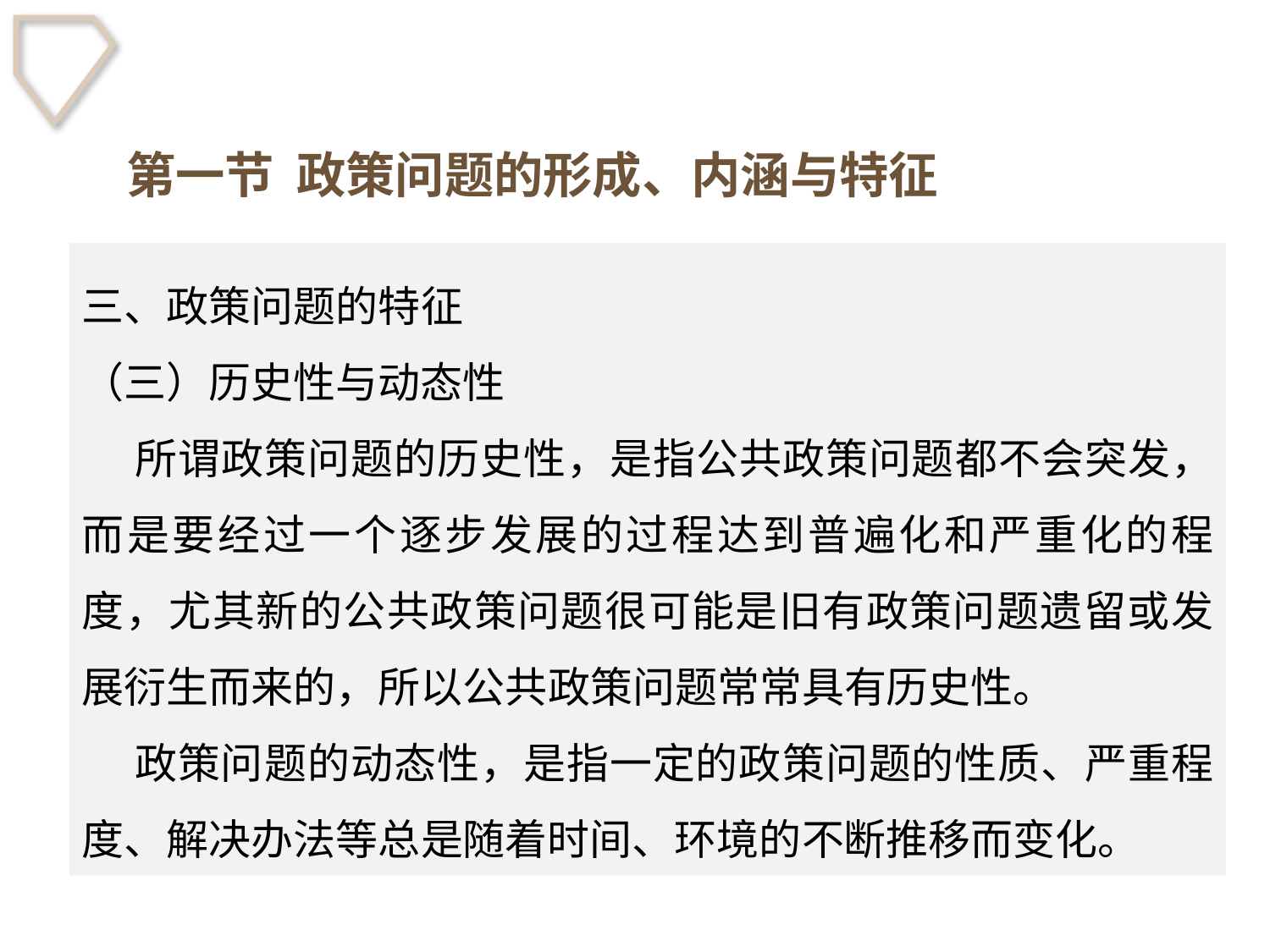

第一节  政策问题的形成、内涵与特征
三、政策问题的特征
（三）历史性与动态性
    所谓政策问题的历史性，是指公共政策问题都不会突发，而是要经过一个逐步发展的过程达到普遍化和严重化的程度，尤其新的公共政策问题很可能是旧有政策问题遗留或发展衍生而来的，所以公共政策问题常常具有历史性。
    政策问题的动态性，是指一定的政策问题的性质、严重程度、解决办法等总是随着时间、环境的不断推移而变化。